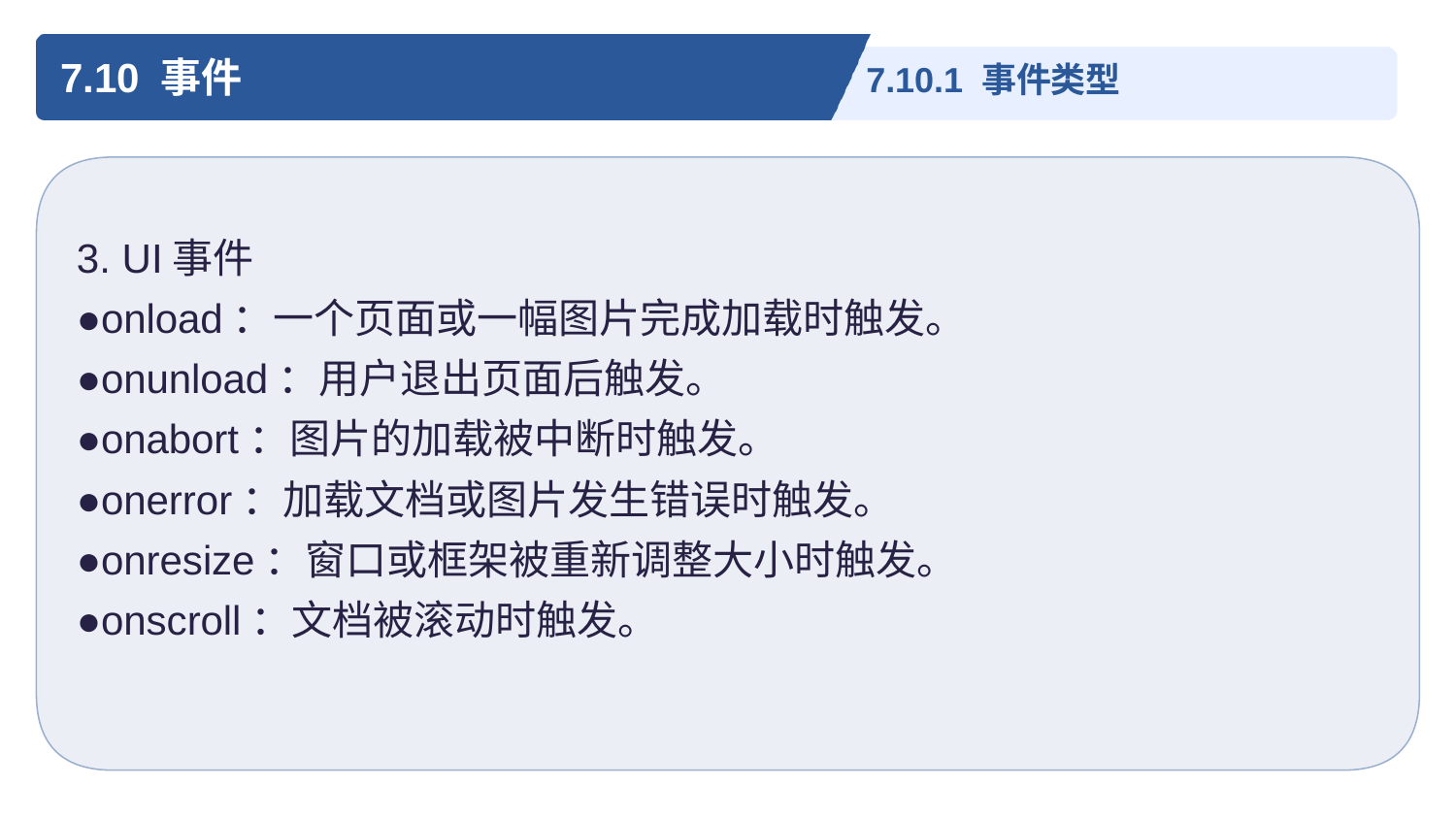

7.10 事件
7.10.1 事件类型

3. UI事件
●onload：一个页面或一幅图片完成加载时触发。
●onunload：用户退出页面后触发。
●onabort：图片的加载被中断时触发。
●onerror：加载文档或图片发生错误时触发。
●onresize：窗口或框架被重新调整大小时触发。
●onscroll：文档被滚动时触发。